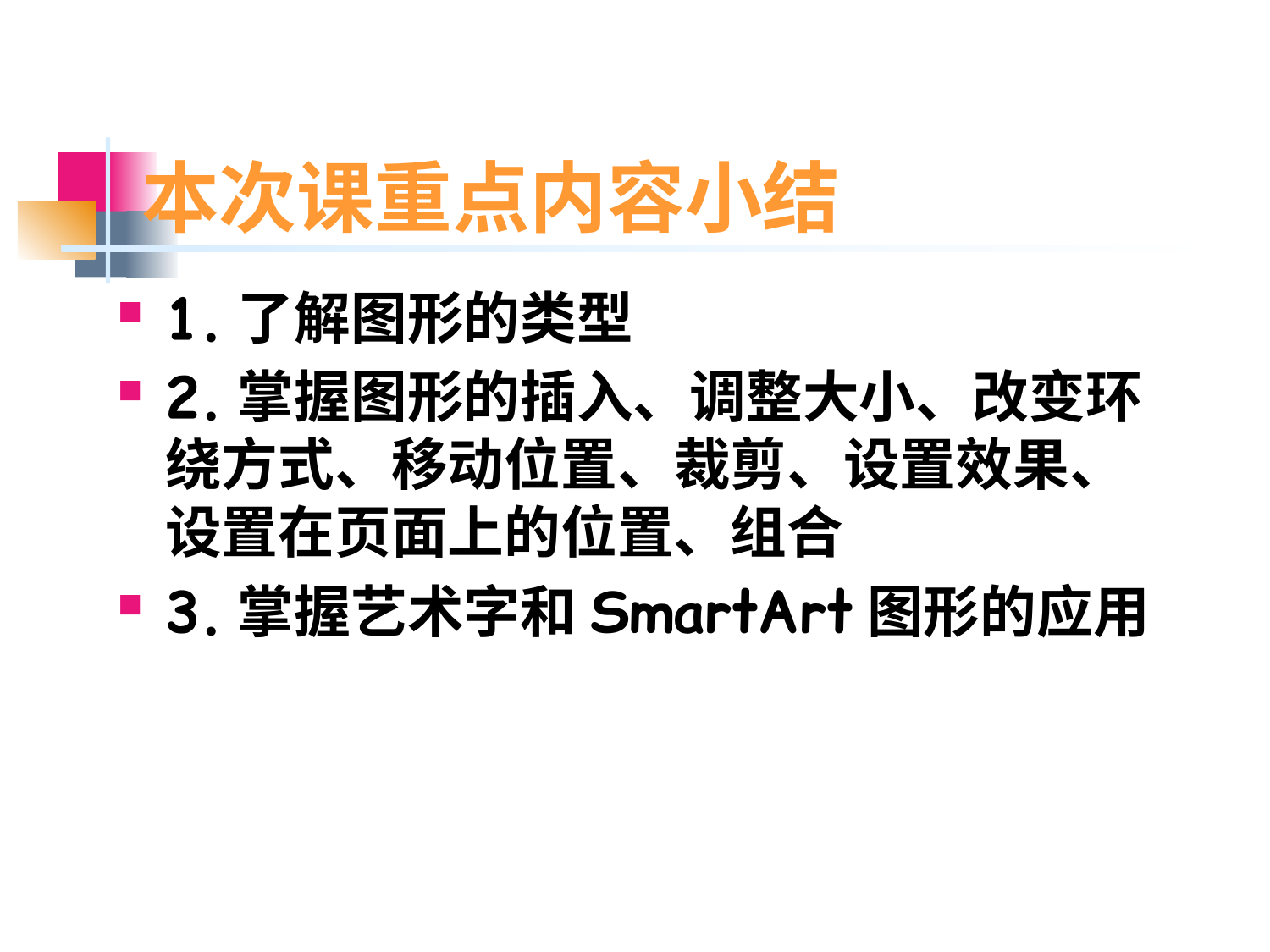

# 本次课重点内容小结
1.了解图形的类型
2.掌握图形的插入、调整大小、改变环绕方式、移动位置、裁剪、设置效果、设置在页面上的位置、组合
3.掌握艺术字和SmartArt图形的应用